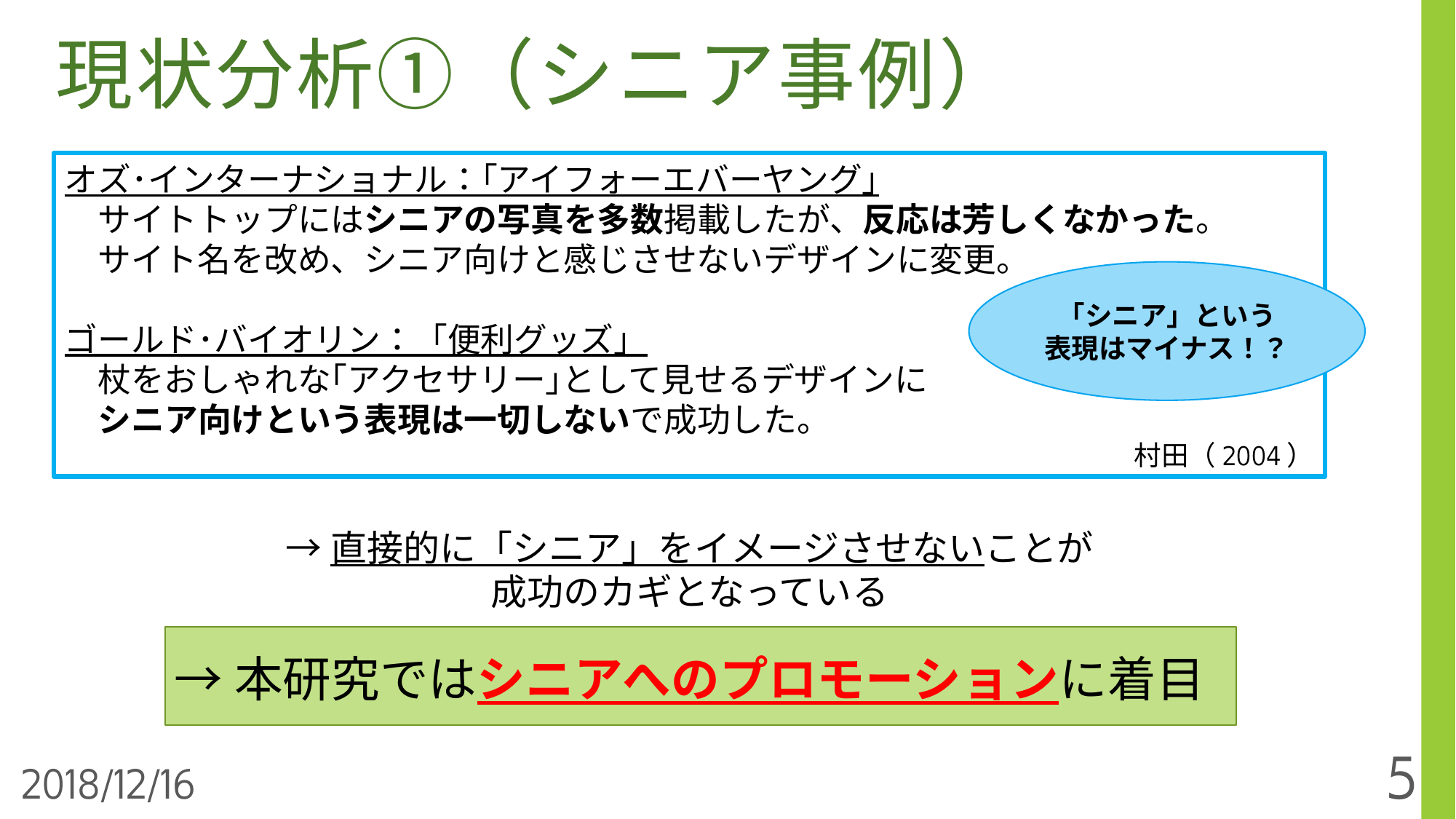

# 現状分析①（シニア事例）
オズ･インターナショナル：｢アイフォーエバーヤング｣
　サイトトップにはシニアの写真を多数掲載したが、反応は芳しくなかった。
　サイト名を改め、シニア向けと感じさせないデザインに変更。

ゴールド･バイオリン：「便利グッズ」
　杖をおしゃれな｢アクセサリー｣として見せるデザインに
　シニア向けという表現は一切しないで成功した。
村田（2004）
「シニア」という
表現はマイナス！？
→直接的に「シニア」をイメージさせないことが
成功のカギとなっている

→本研究ではシニアへのプロモーションに着目

5
2018/12/16